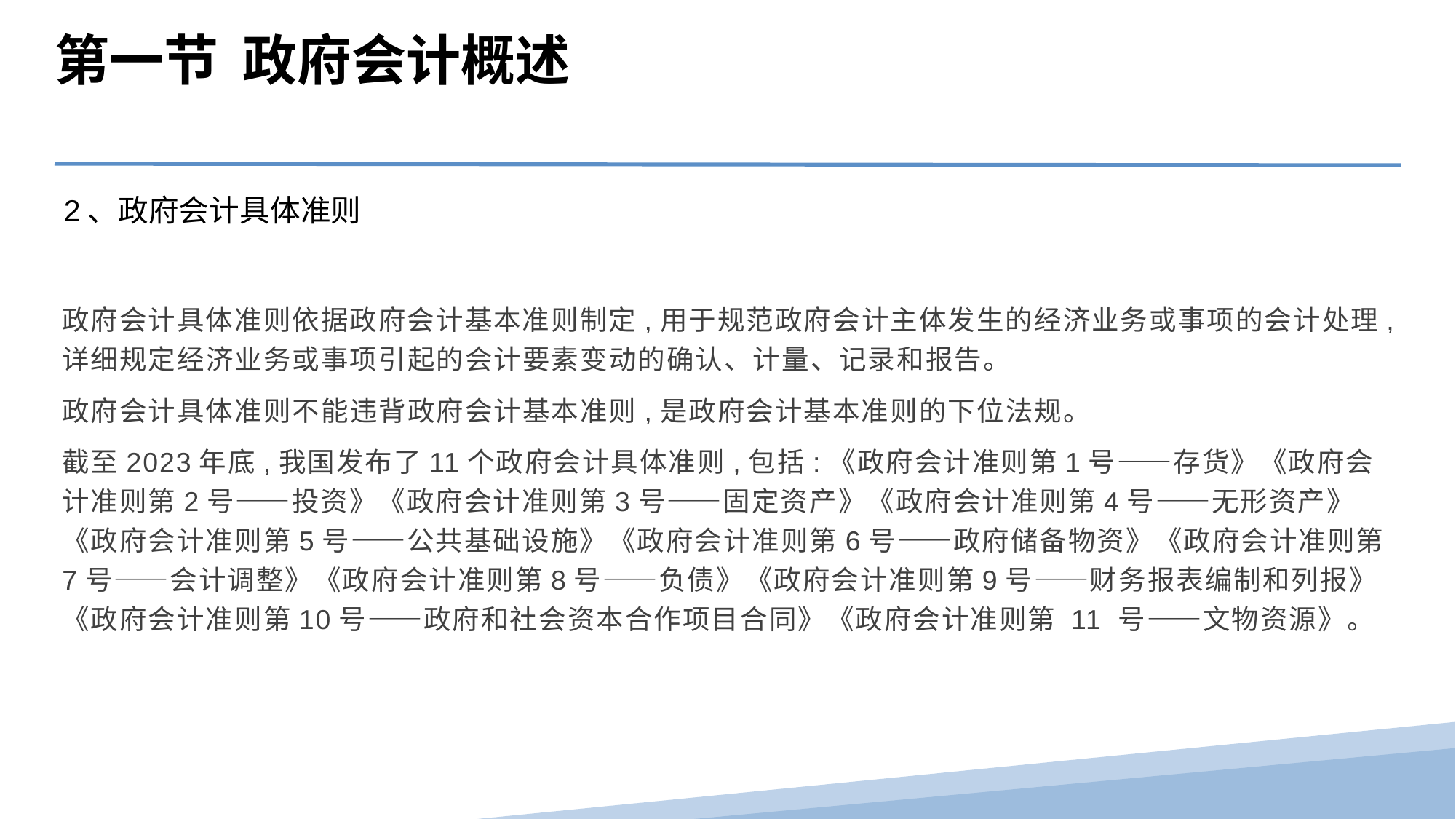

第一节  政府会计概述
2、政府会计具体准则
政府会计具体准则依据政府会计基本准则制定,用于规范政府会计主体发生的经济业务或事项的会计处理,详细规定经济业务或事项引起的会计要素变动的确认、计量、记录和报告。
政府会计具体准则不能违背政府会计基本准则,是政府会计基本准则的下位法规。
截至2023年底,我国发布了11个政府会计具体准则,包括:《政府会计准则第1号——存货》《政府会计准则第2号——投资》《政府会计准则第3号——固定资产》《政府会计准则第4号——无形资产》《政府会计准则第5号——公共基础设施》《政府会计准则第6号——政府储备物资》《政府会计准则第7号——会计调整》《政府会计准则第8号——负债》《政府会计准则第9号——财务报表编制和列报》《政府会计准则第10号——政府和社会资本合作项目合同》《政府会计准则第 11 号——文物资源》。